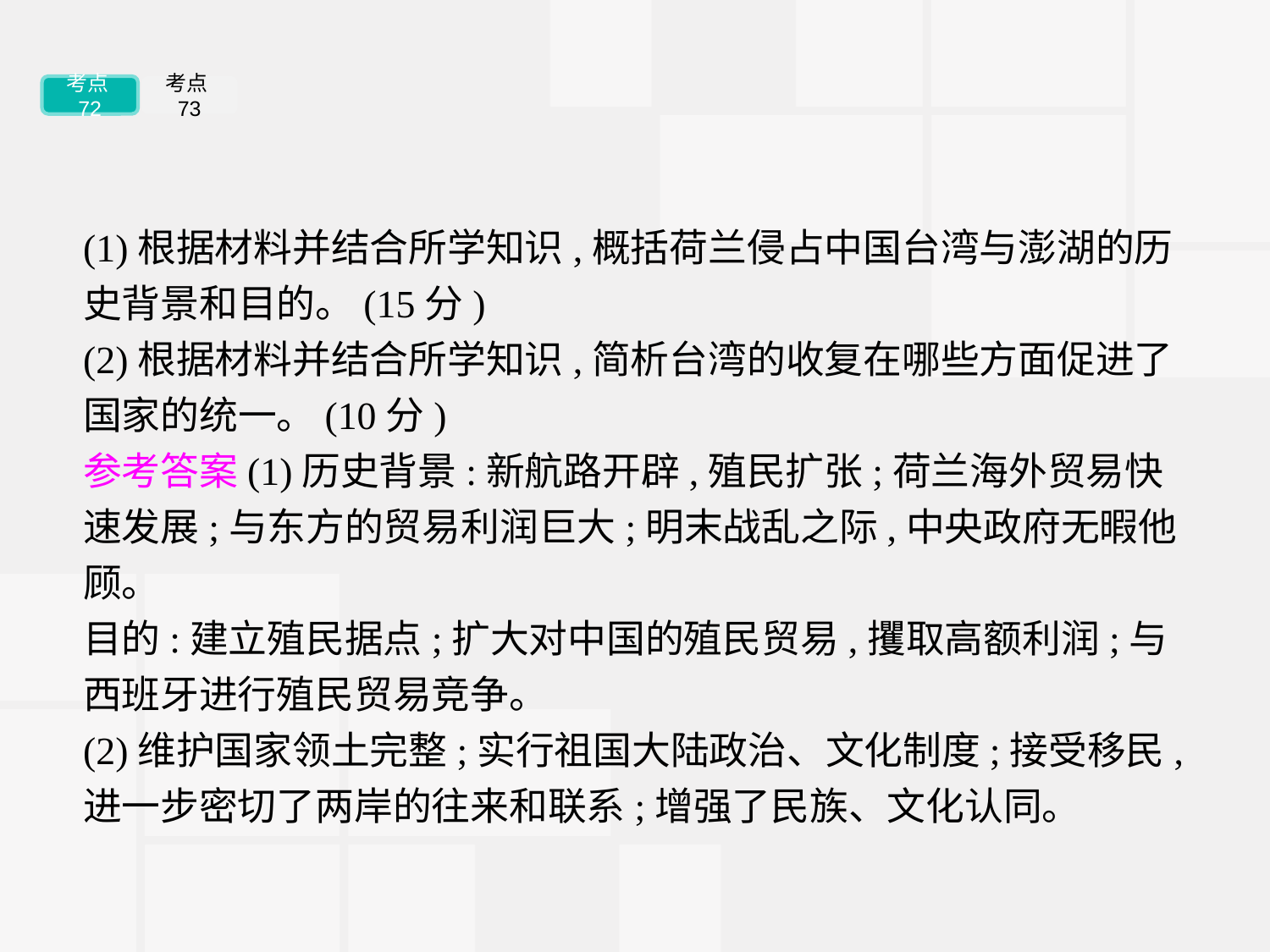

考点72
考点73
(1)根据材料并结合所学知识,概括荷兰侵占中国台湾与澎湖的历史背景和目的。(15分)
(2)根据材料并结合所学知识,简析台湾的收复在哪些方面促进了国家的统一。(10分)
参考答案(1)历史背景:新航路开辟,殖民扩张;荷兰海外贸易快速发展;与东方的贸易利润巨大;明末战乱之际,中央政府无暇他顾。
目的:建立殖民据点;扩大对中国的殖民贸易,攫取高额利润;与西班牙进行殖民贸易竞争。
(2)维护国家领土完整;实行祖国大陆政治、文化制度;接受移民,进一步密切了两岸的往来和联系;增强了民族、文化认同。